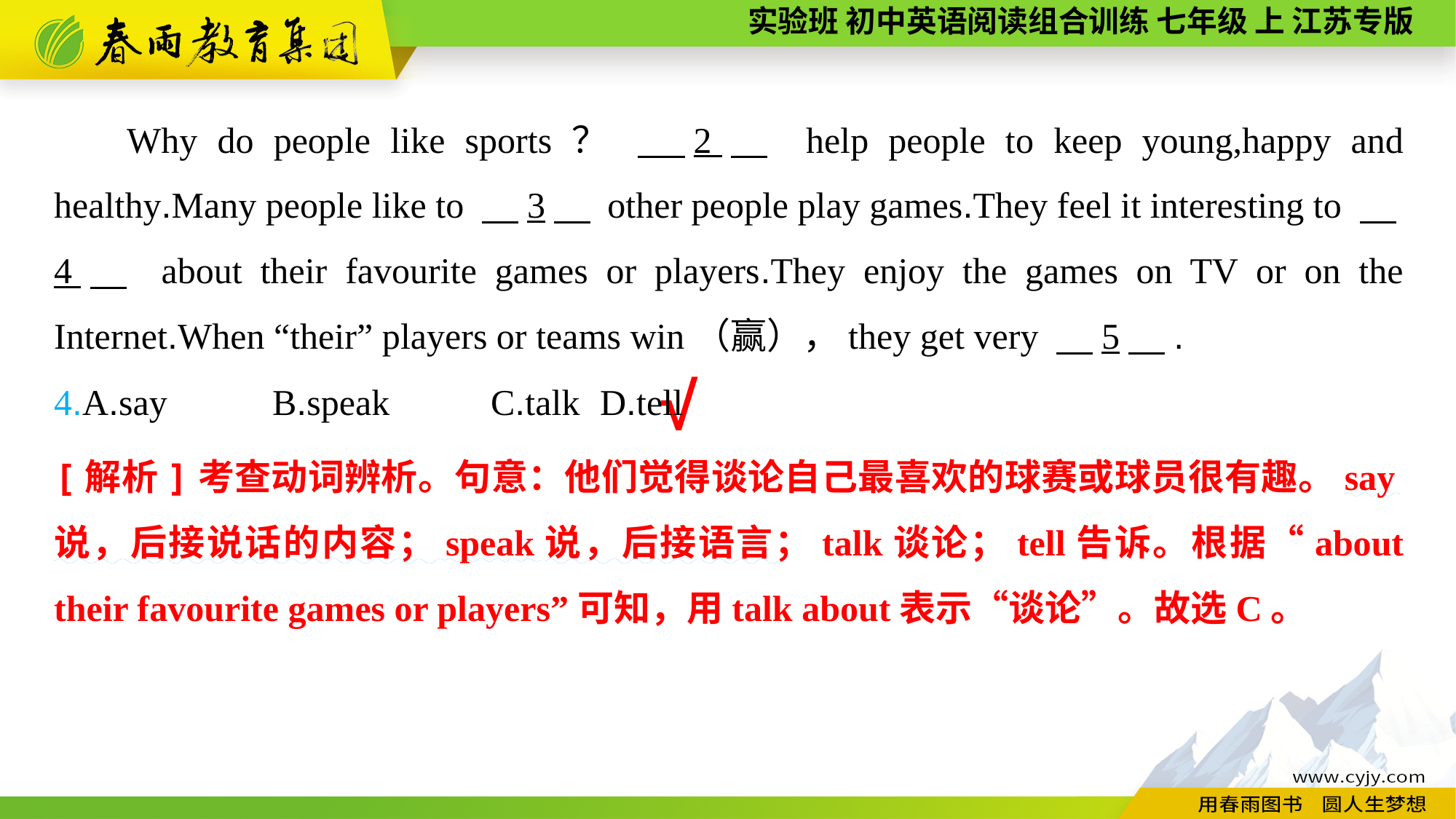

Why do people like sports？ 　2　 help people to keep young,happy and healthy.Many people like to 　3　 other people play games.They feel it interesting to 　4　 about their favourite games or players.They enjoy the games on TV or on the Internet.When “their” players or teams win（赢），they get very 　5　.
4.A.say	B.speak	C.talk	D.tell
√
[解析]考查动词辨析。句意：他们觉得谈论自己最喜欢的球赛或球员很有趣。say说，后接说话的内容；speak说，后接语言；talk谈论；tell告诉。根据“about their favourite games or players”可知，用talk about表示“谈论”。故选C。